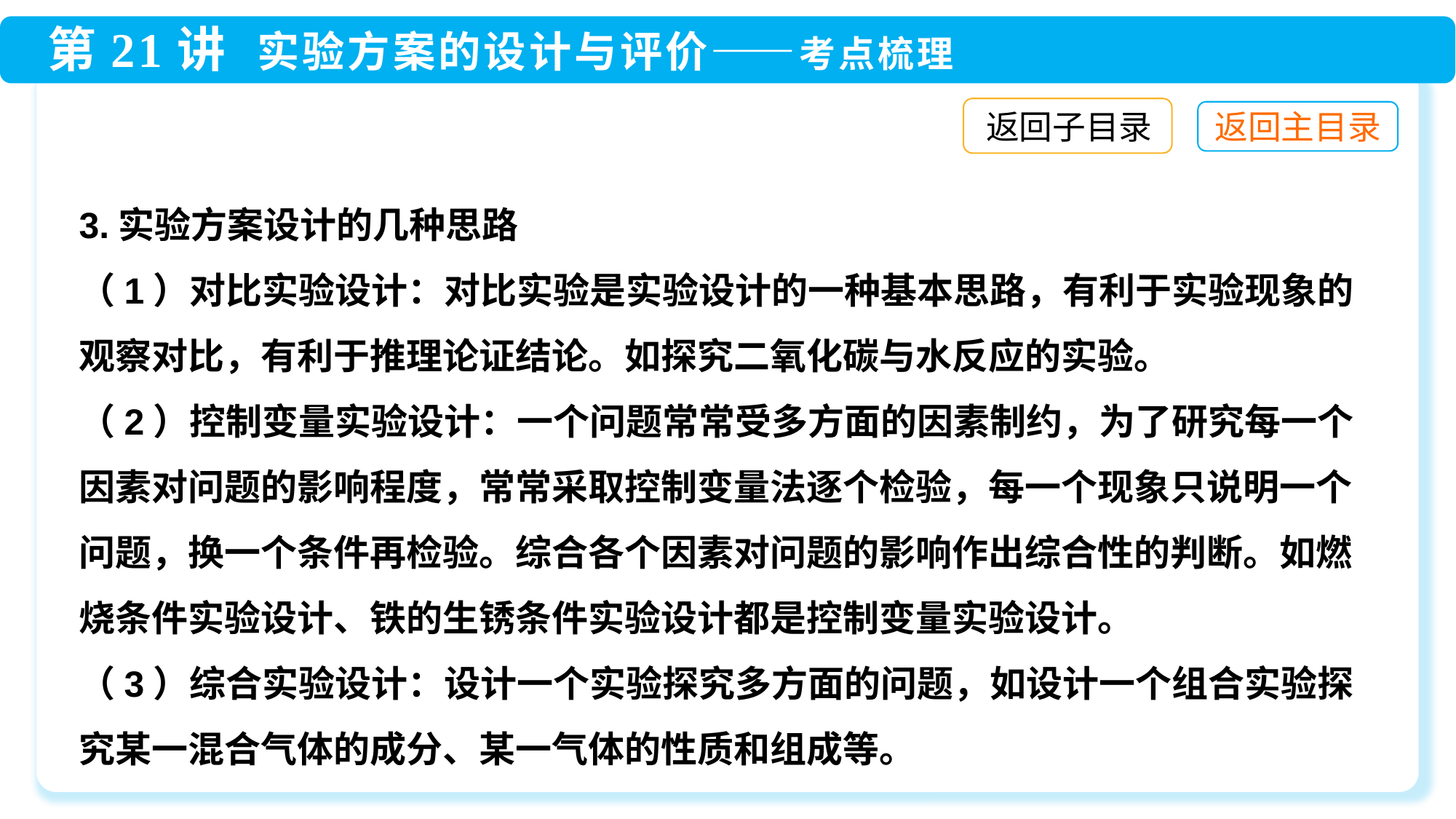

返回子目录
3.实验方案设计的几种思路
（1）对比实验设计：对比实验是实验设计的一种基本思路，有利于实验现象的观察对比，有利于推理论证结论。如探究二氧化碳与水反应的实验。
（2）控制变量实验设计：一个问题常常受多方面的因素制约，为了研究每一个因素对问题的影响程度，常常采取控制变量法逐个检验，每一个现象只说明一个问题，换一个条件再检验。综合各个因素对问题的影响作出综合性的判断。如燃烧条件实验设计、铁的生锈条件实验设计都是控制变量实验设计。
（3）综合实验设计：设计一个实验探究多方面的问题，如设计一个组合实验探究某一混合气体的成分、某一气体的性质和组成等。